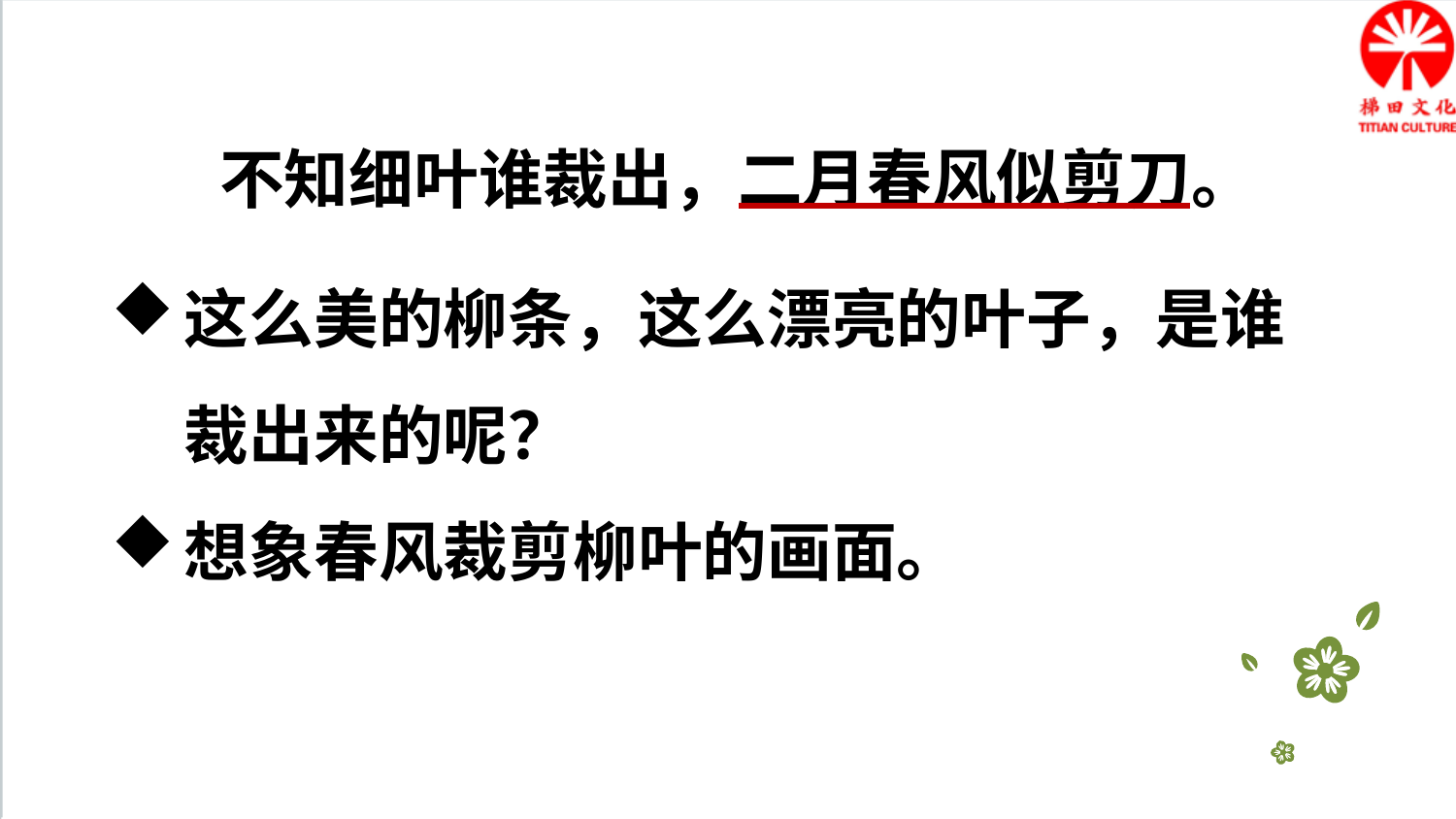

不知细叶谁裁出，二月春风似剪刀。
这么美的柳条，这么漂亮的叶子，是谁裁出来的呢？
想象春风裁剪柳叶的画面。